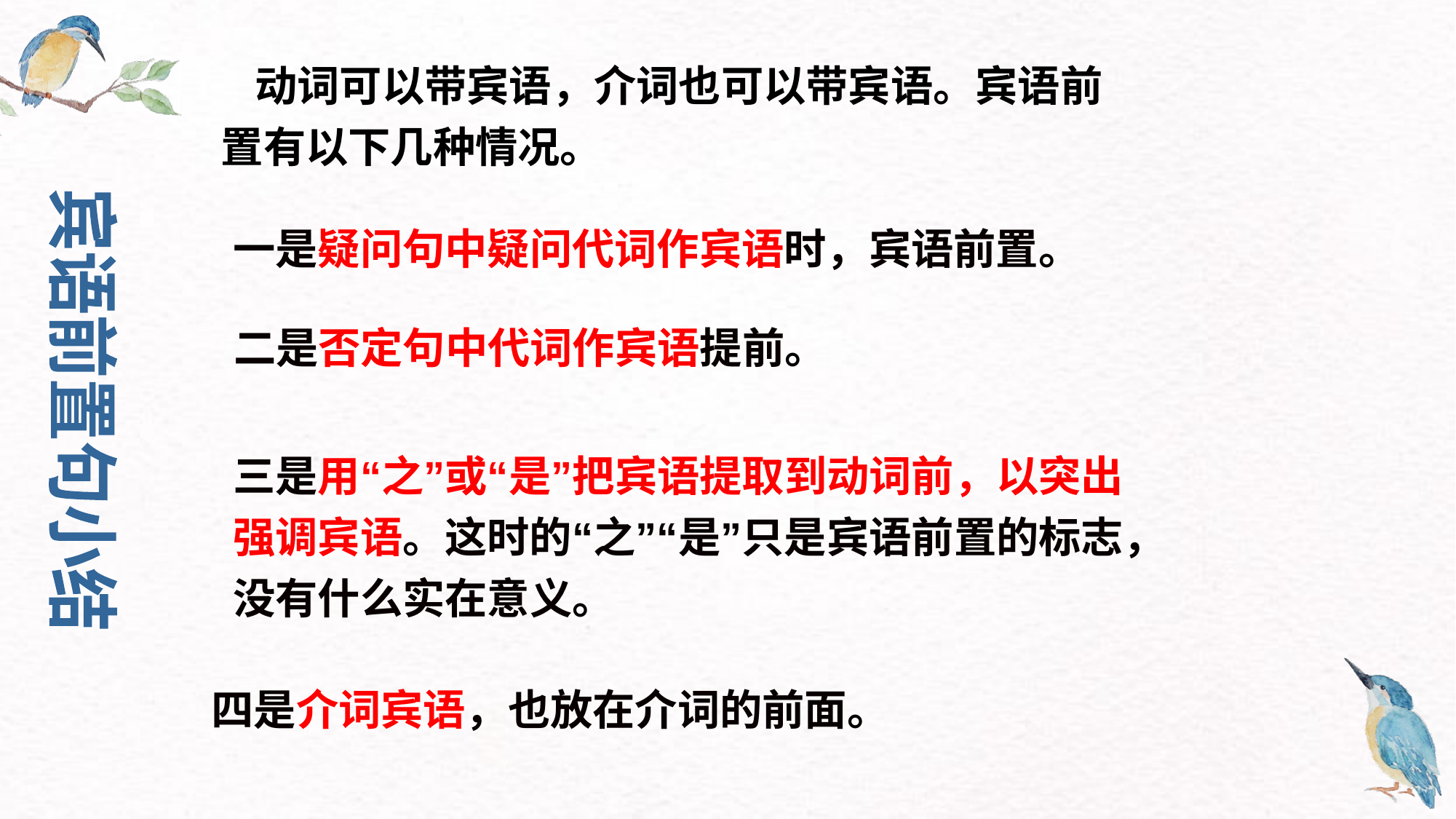

动词可以带宾语，介词也可以带宾语。宾语前置有以下几种情况。
一是疑问句中疑问代词作宾语时，宾语前置。
二是否定句中代词作宾语提前。
宾语前置句小结
三是用“之”或“是”把宾语提取到动词前，以突出强调宾语。这时的“之”“是”只是宾语前置的标志，没有什么实在意义。
    四是介词宾语，也放在介词的前面。